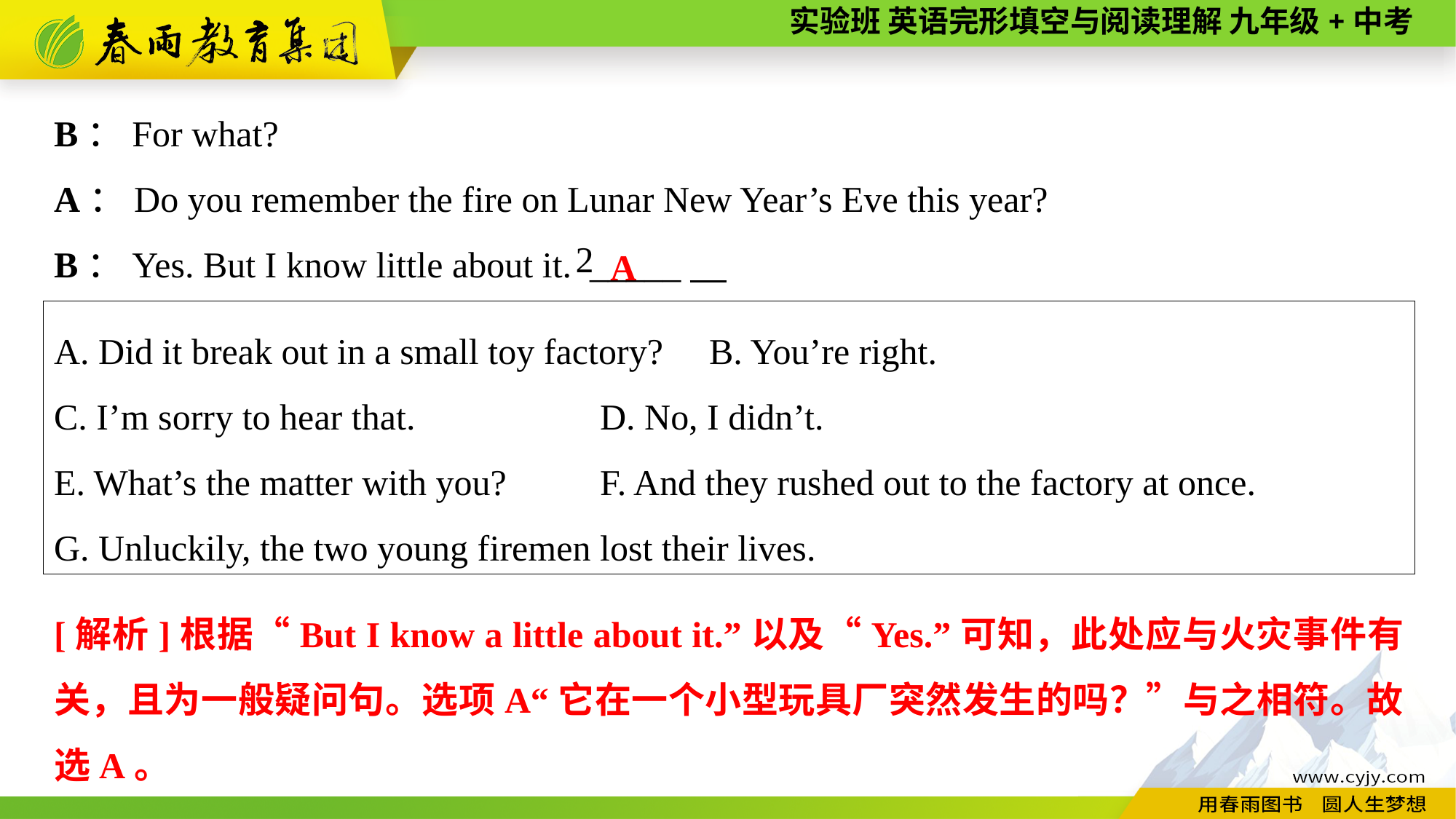

B：For what?
A：Do you remember the fire on Lunar New Year’s Eve this year?
B：Yes. But I know little about it.  _____
A
2
A. Did it break out in a small toy factory?	B. You’re right.
C. I’m sorry to hear that.		D. No, I didn’t.
E. What’s the matter with you?	F. And they rushed out to the factory at once.
G. Unluckily, the two young firemen lost their lives.
[解析]根据“But I know a little about it.”以及“Yes.”可知，此处应与火灾事件有关，且为一般疑问句。选项A“它在一个小型玩具厂突然发生的吗？”与之相符。故选A。